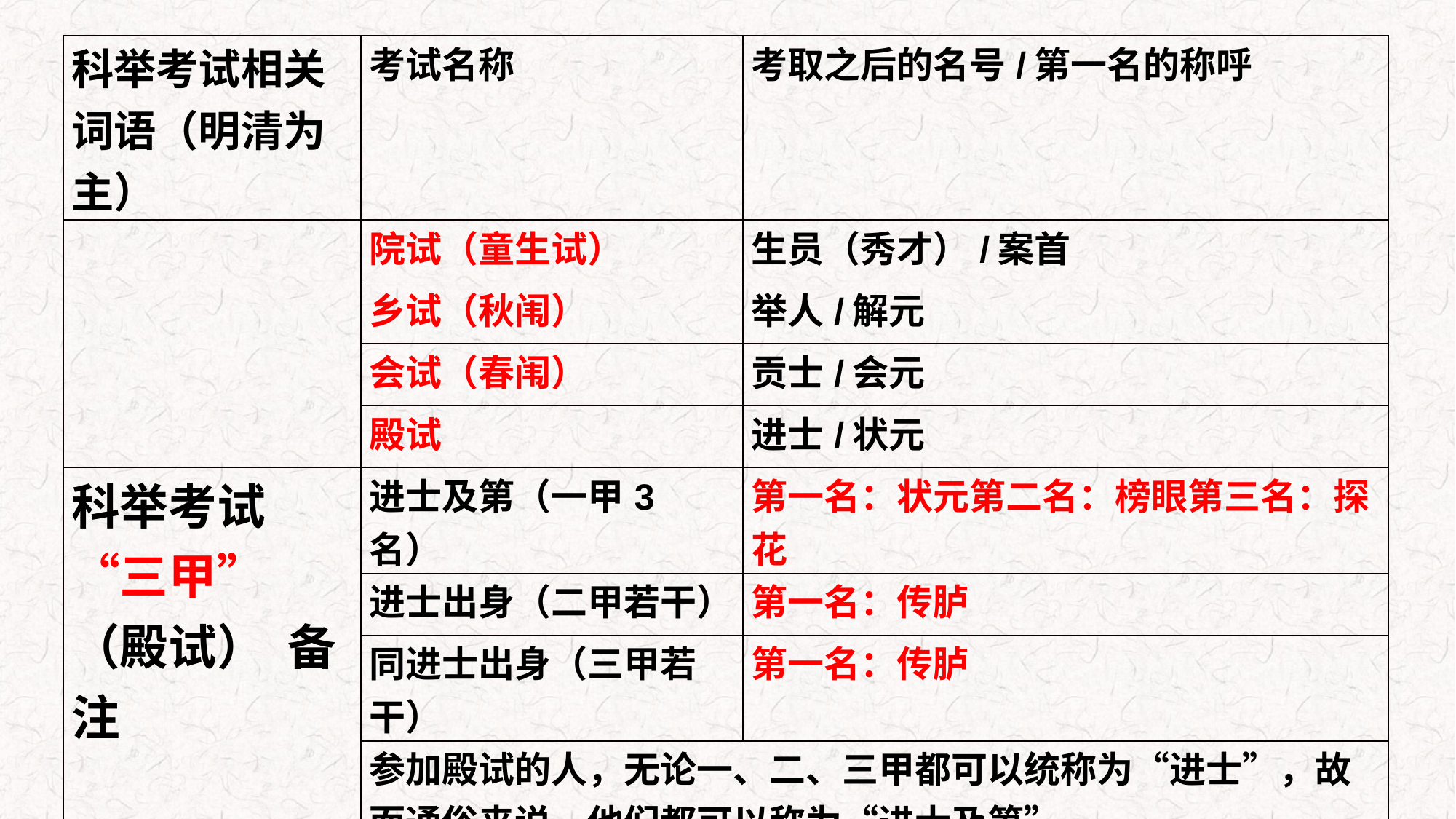

| 科举考试相关词语（明清为主） | 考试名称 | 考取之后的名号/第一名的称呼 |
| --- | --- | --- |
|  | 院试（童生试） | 生员（秀才）/案首 |
|  | 乡试（秋闱） | 举人/解元 |
|  | 会试（春闱） | 贡士/会元 |
|  | 殿试 | 进士/状元 |
| 科举考试“三甲”（殿试） 备注 | 进士及第（一甲3名） | 第一名：状元第二名：榜眼第三名：探花 |
|  | 进士出身（二甲若干） | 第一名：传胪 |
|  | 同进士出身（三甲若干） | 第一名：传胪 |
|  | 参加殿试的人，无论一、二、三甲都可以统称为“进士”，故而通俗来说，他们都可以称为“进士及第”。 |  |